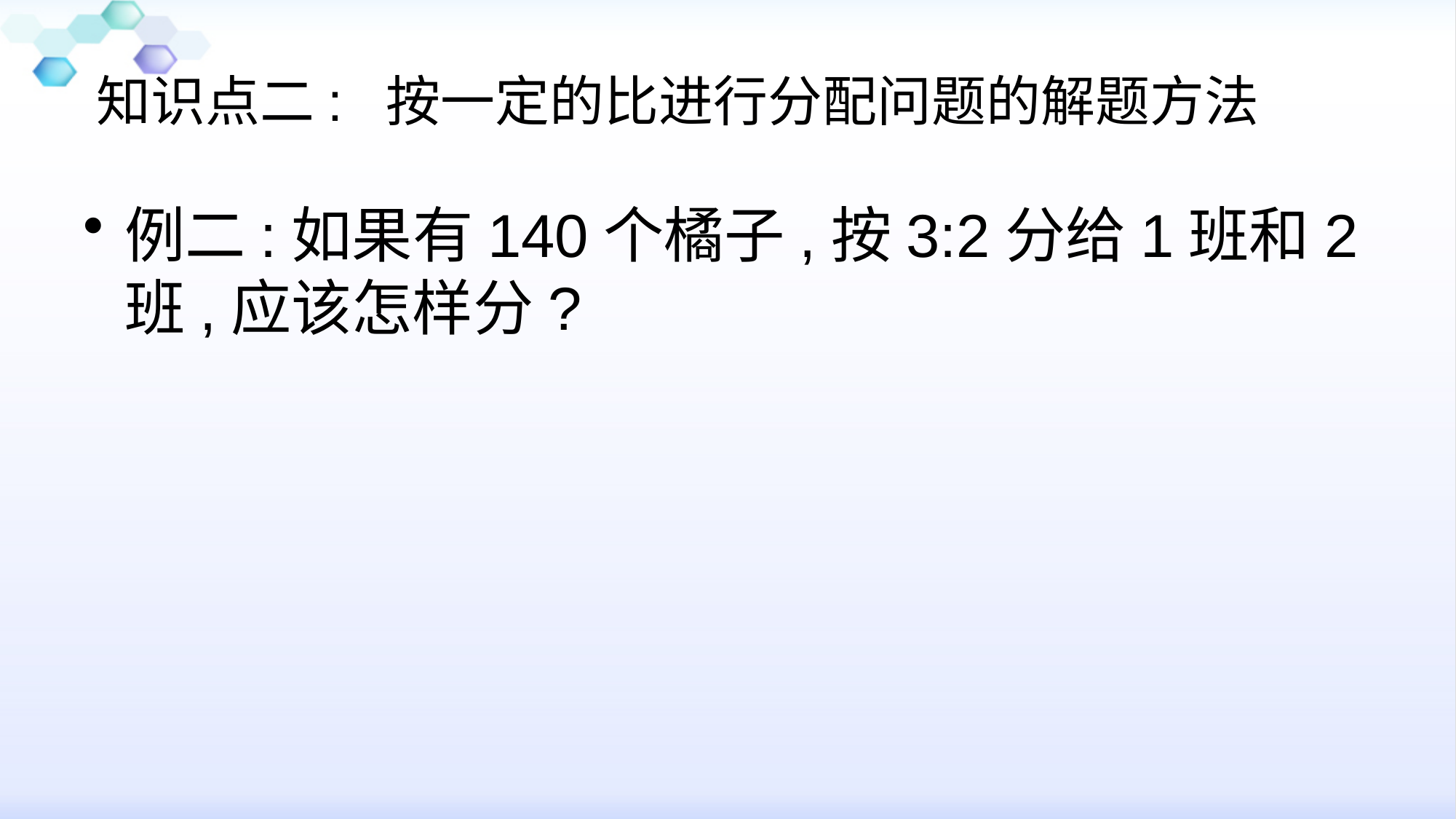

知识点二:  按一定的比进行分配问题的解题方法
例二:如果有140个橘子,按3:2分给1班和2班,应该怎样分?